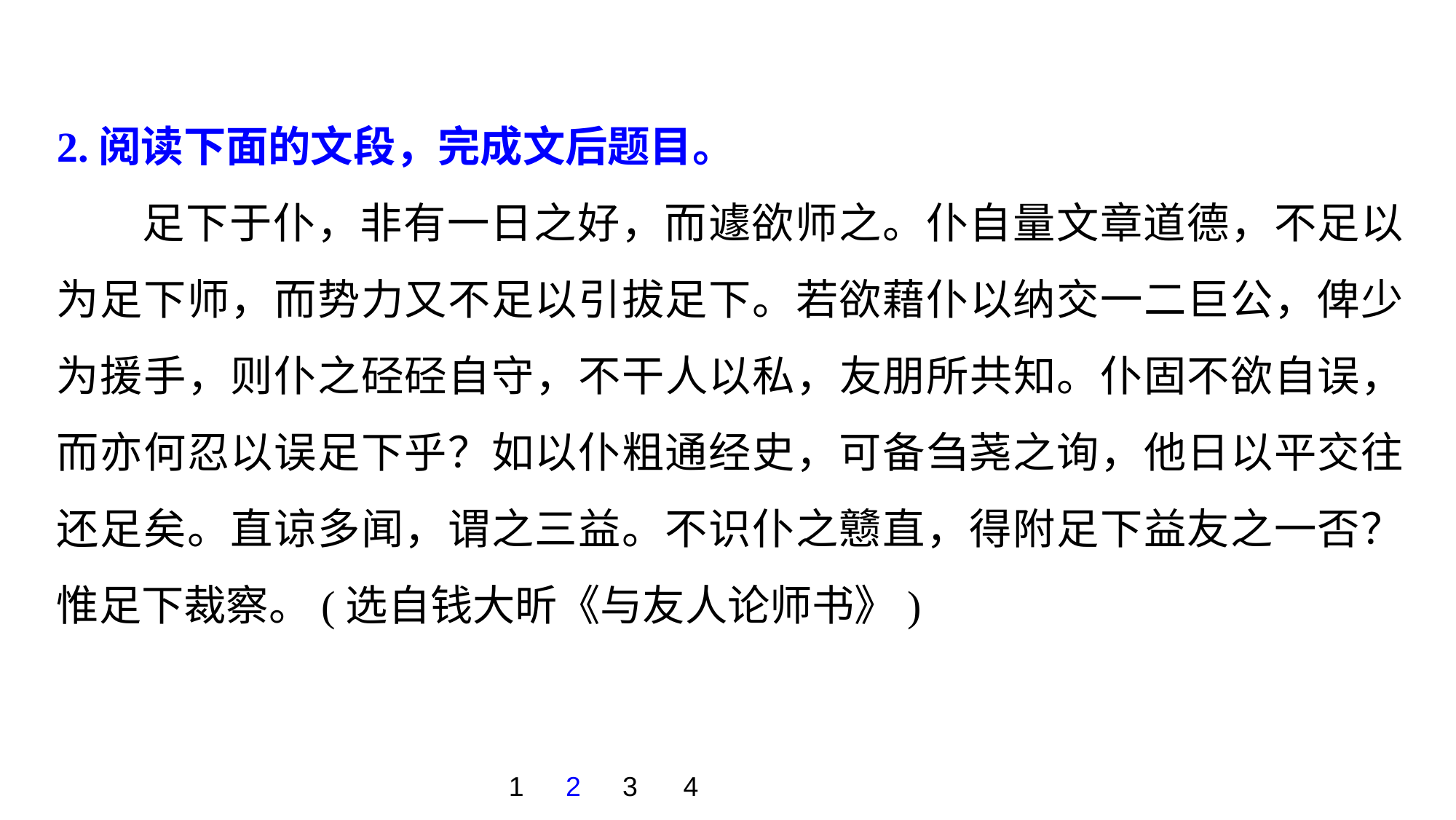

2.阅读下面的文段，完成文后题目。
足下于仆，非有一日之好，而遽欲师之。仆自量文章道德，不足以为足下师，而势力又不足以引拔足下。若欲藉仆以纳交一二巨公，俾少为援手，则仆之硁硁自守，不干人以私，友朋所共知。仆固不欲自误，而亦何忍以误足下乎？如以仆粗通经史，可备刍荛之询，他日以平交往还足矣。直谅多闻，谓之三益。不识仆之戆直，得附足下益友之一否？惟足下裁察。(选自钱大昕《与友人论师书》)
1
2
3
4